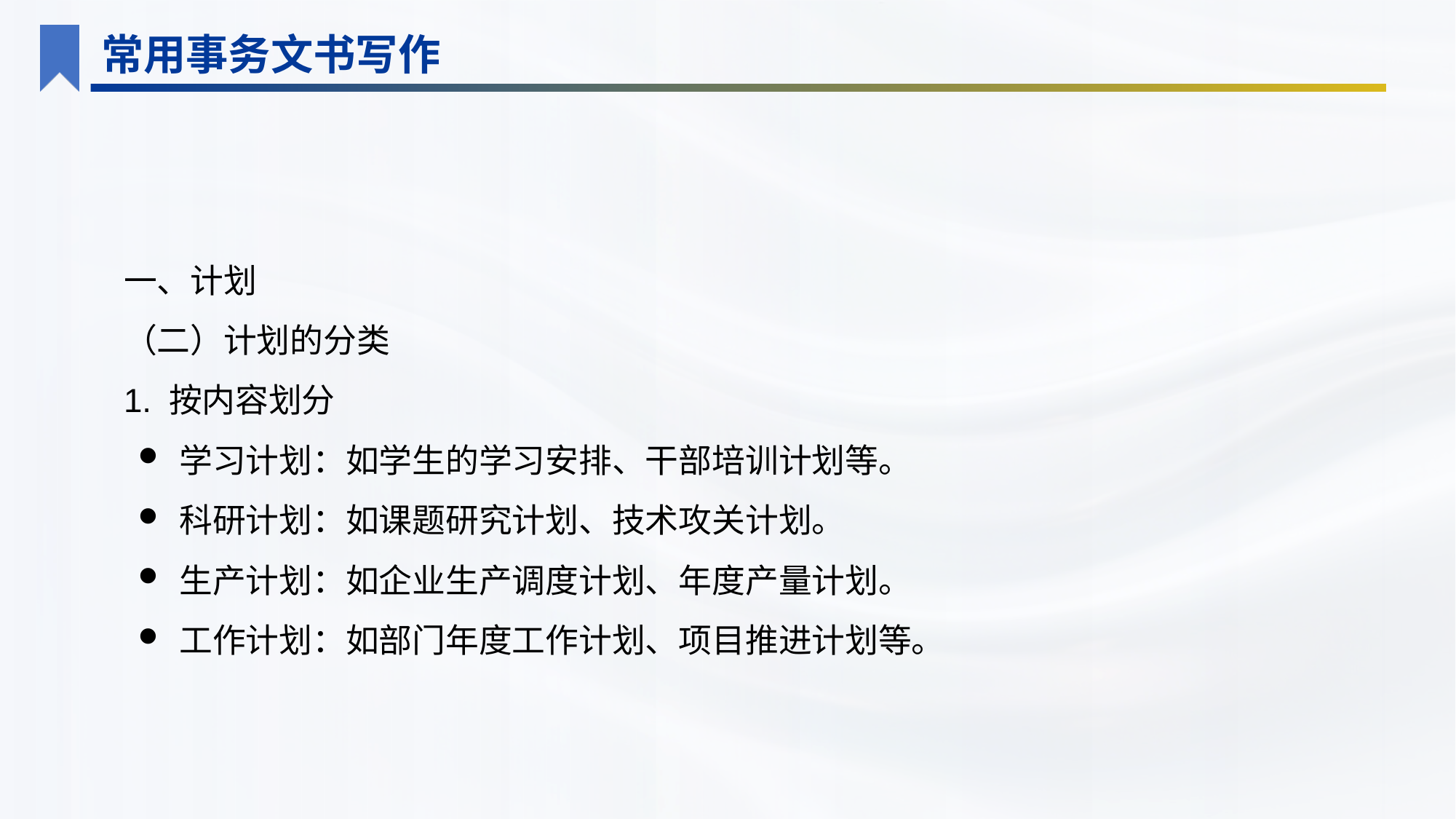

常用事务文书写作
一、计划
（二）计划的分类
1. 按内容划分
学习计划：如学生的学习安排、干部培训计划等。
科研计划：如课题研究计划、技术攻关计划。
生产计划：如企业生产调度计划、年度产量计划。
工作计划：如部门年度工作计划、项目推进计划等。